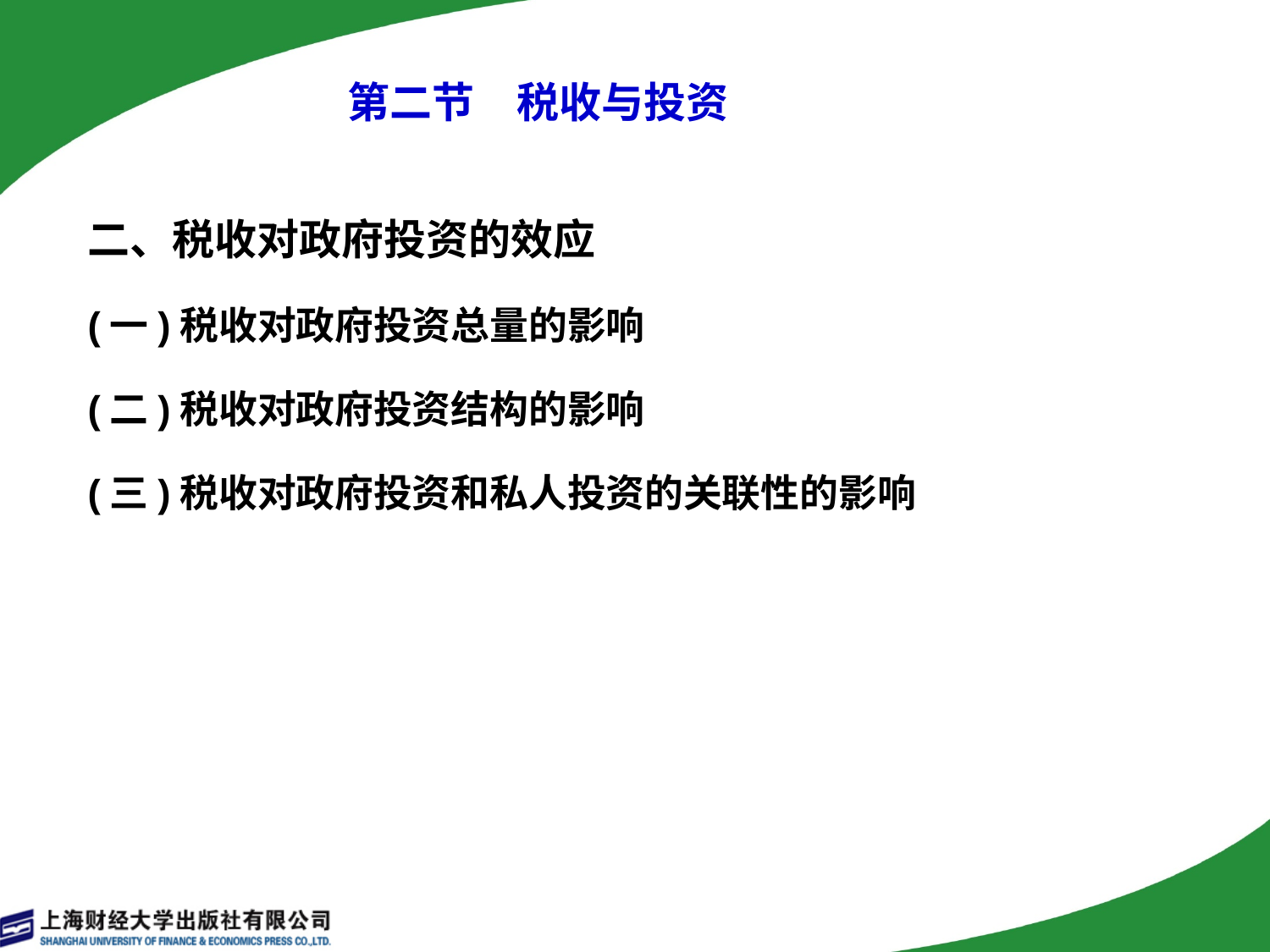

# 第二节　税收与投资
二、税收对政府投资的效应
(一)税收对政府投资总量的影响
(二)税收对政府投资结构的影响
(三)税收对政府投资和私人投资的关联性的影响